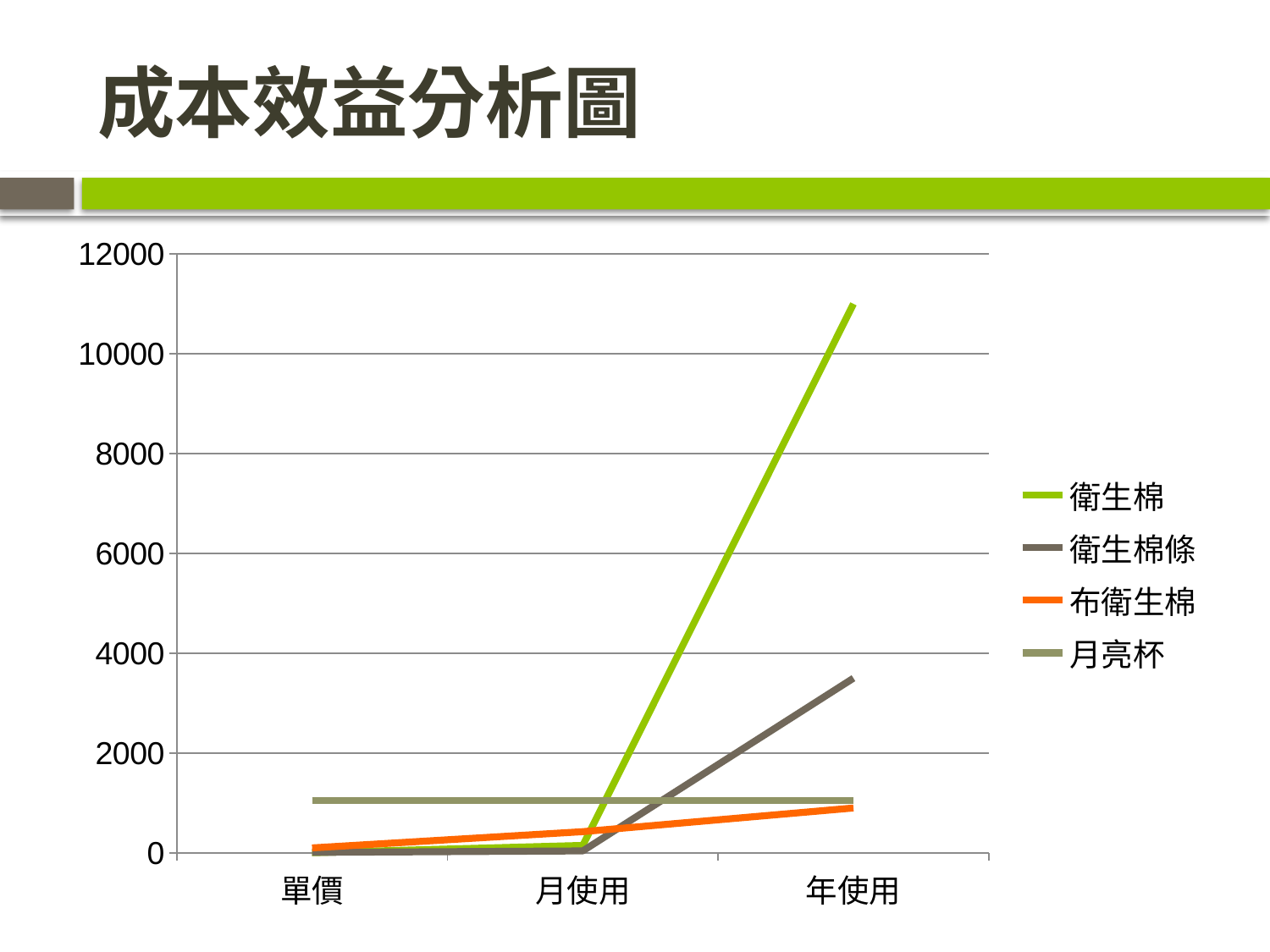

# 成本效益分析圖

### Chart

| Category | 衛生棉 | 衛生棉條 | 布衛生棉 | 月亮杯 |
|---|---|---|---|---|
| 單價 | 4.0 | 10.0 | 100.0 | 1050.0 |
| 月使用 | 150.0 | 40.0 | 425.0 | 1050.0 |
| 年使用 | 11000.0 | 3500.0 | 900.0 | 1050.0 |